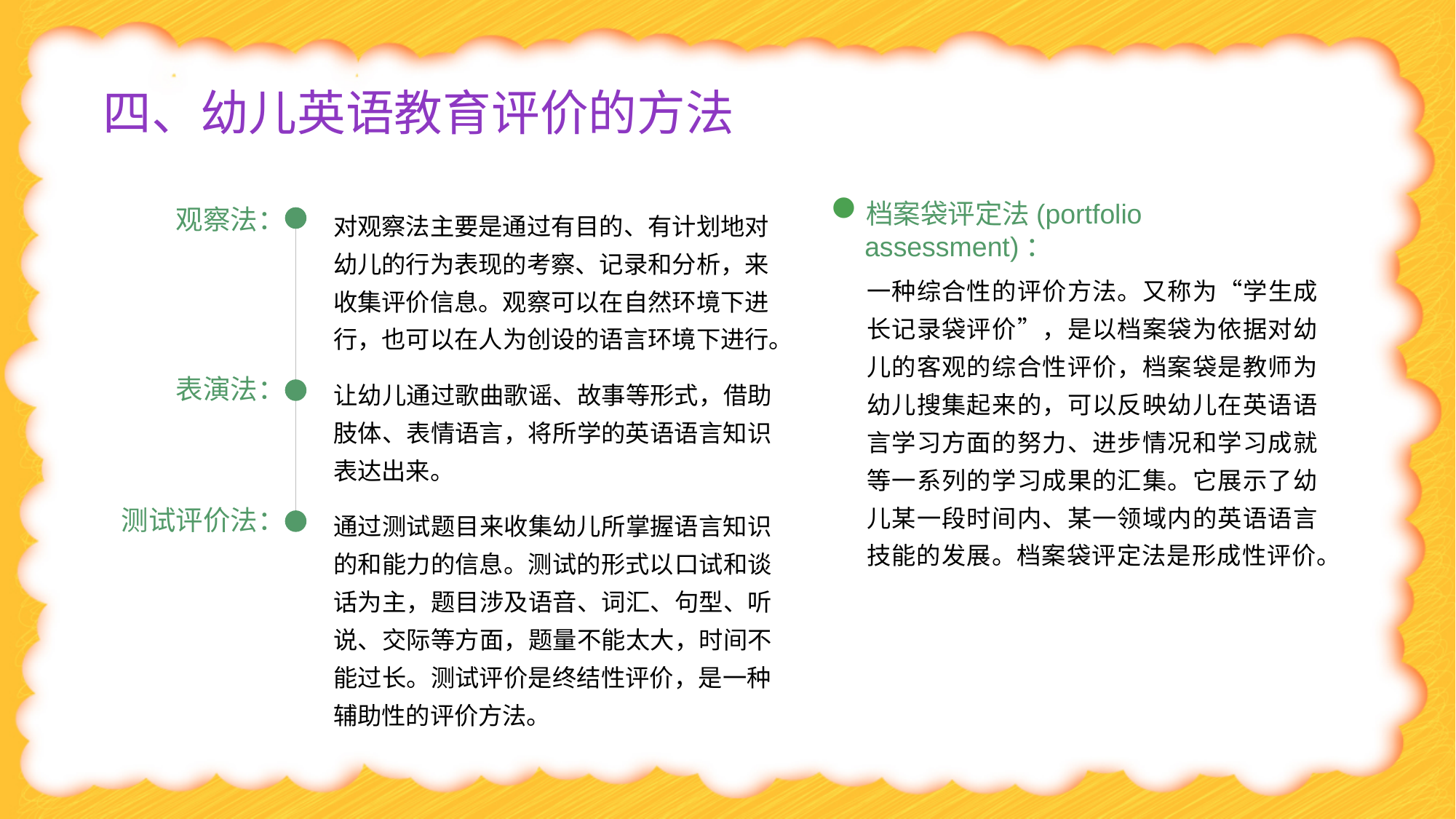

# 四、幼儿英语教育评价的方法
观察法：
对观察法主要是通过有目的、有计划地对幼儿的行为表现的考察、记录和分析，来收集评价信息。观察可以在自然环境下进行，也可以在人为创设的语言环境下进行。

档案袋评定法(portfolio assessment)：
一种综合性的评价方法。又称为“学生成长记录袋评价”，是以档案袋为依据对幼儿的客观的综合性评价，档案袋是教师为幼儿搜集起来的，可以反映幼儿在英语语言学习方面的努力、进步情况和学习成就等一系列的学习成果的汇集。它展示了幼儿某一段时间内、某一领域内的英语语言技能的发展。档案袋评定法是形成性评价。
表演法：
让幼儿通过歌曲歌谣、故事等形式，借助肢体、表情语言，将所学的英语语言知识表达出来。

测试评价法：
通过测试题目来收集幼儿所掌握语言知识的和能力的信息。测试的形式以口试和谈话为主，题目涉及语音、词汇、句型、听说、交际等方面，题量不能太大，时间不能过长。测试评价是终结性评价，是一种辅助性的评价方法。